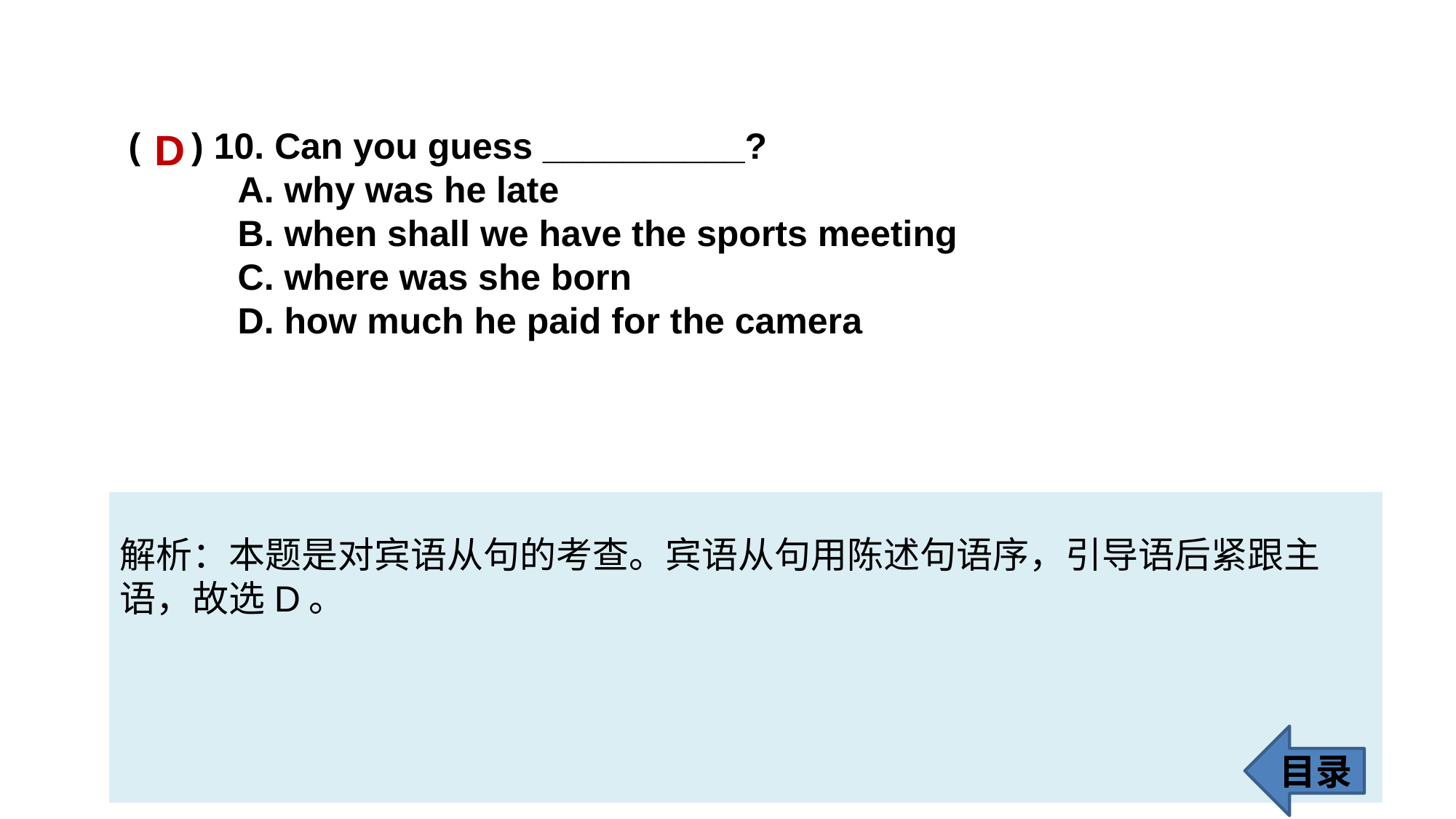

(     ) 10. Can you guess __________?
	A. why was he late
	B. when shall we have the sports meeting
	C. where was she born
	D. how much he paid for the camera
D

解析：本题是对宾语从句的考查。宾语从句用陈述句语序，引导语后紧跟主
语，故选D。
目录
69